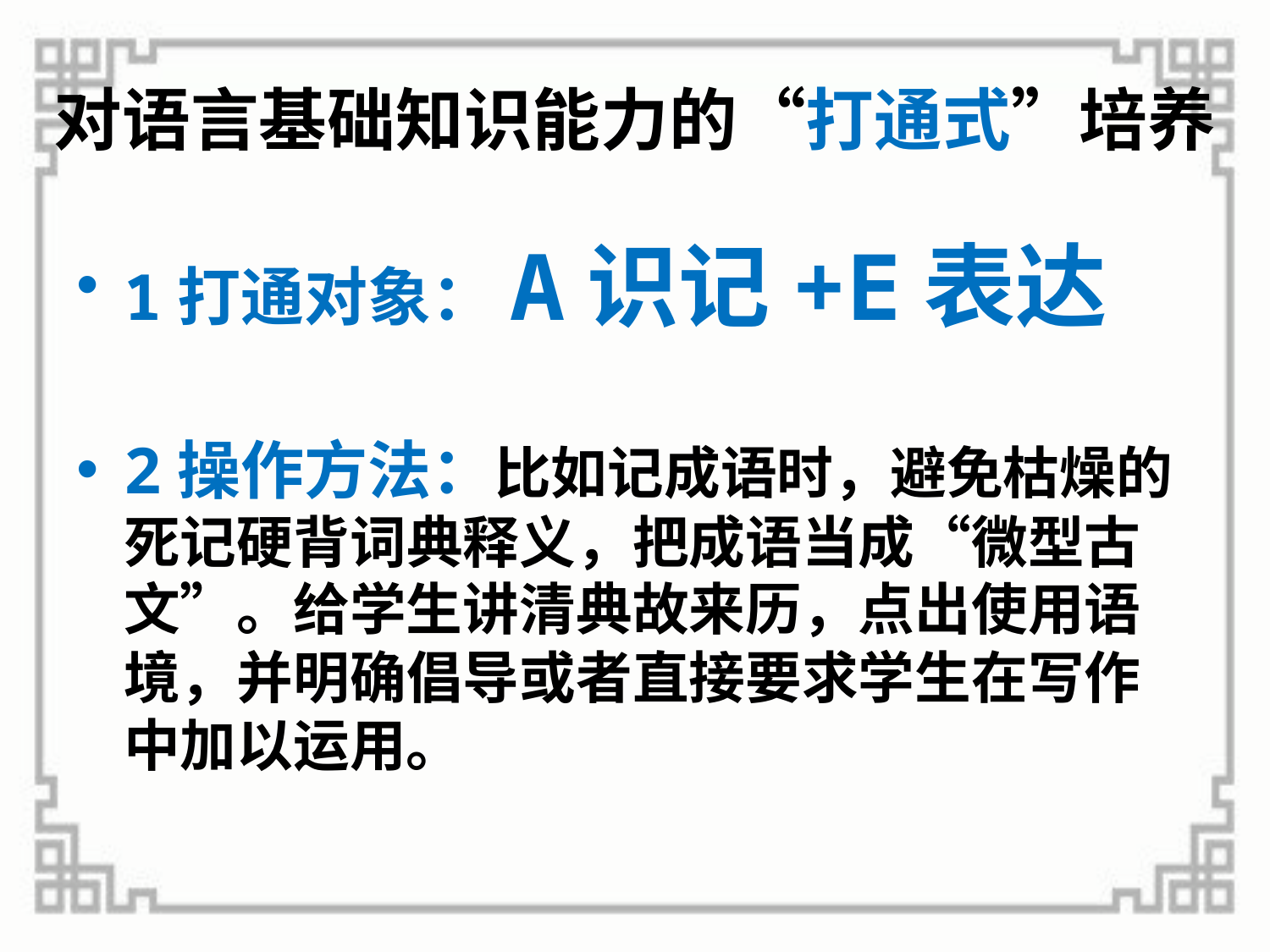

# 对语言基础知识能力的“打通式”培养
1打通对象：A识记+E表达

2操作方法：比如记成语时，避免枯燥的死记硬背词典释义，把成语当成“微型古文”。给学生讲清典故来历，点出使用语境，并明确倡导或者直接要求学生在写作中加以运用。